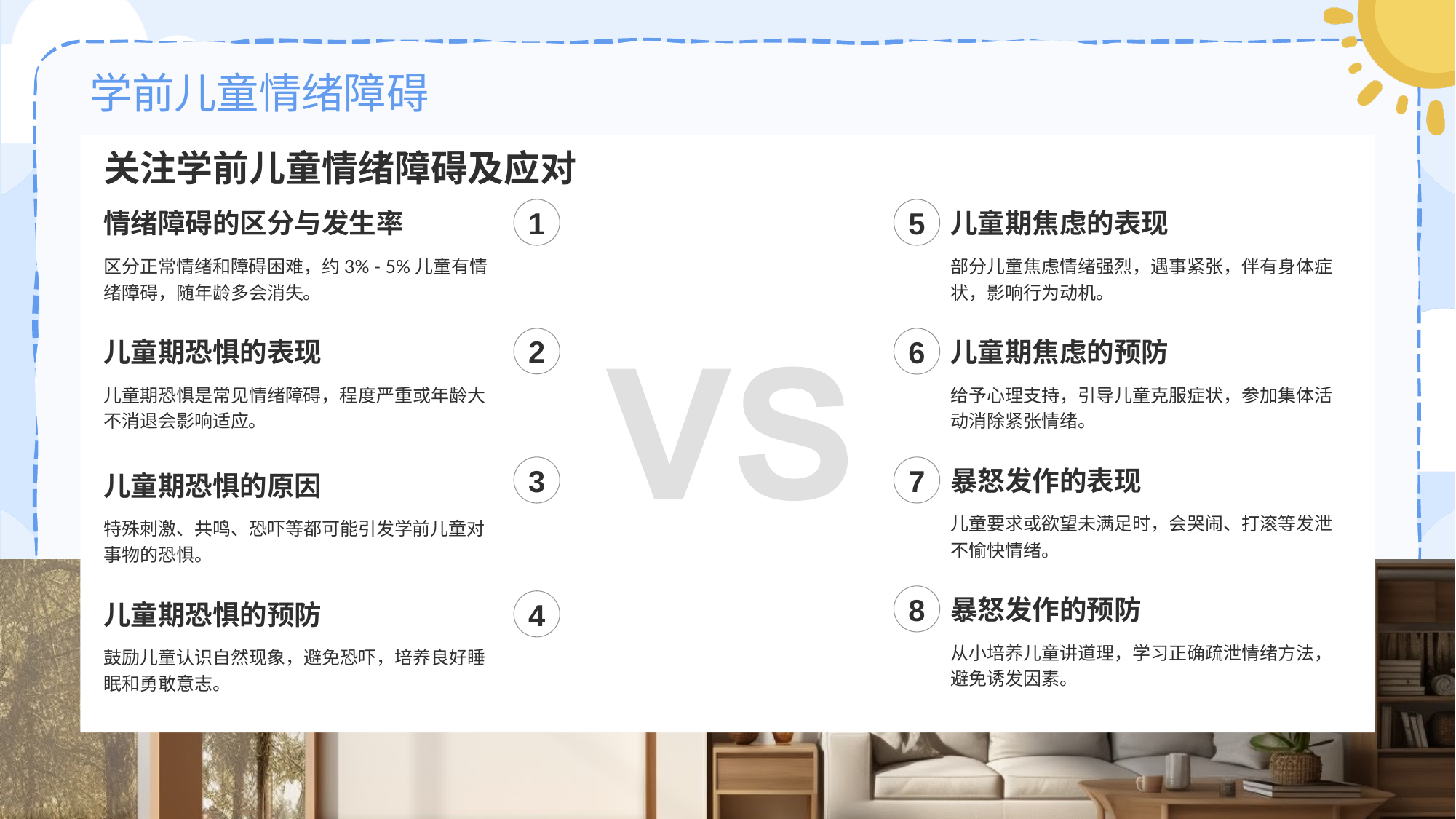

# 学前儿童情绪障碍

关注学前儿童情绪障碍及应对
情绪障碍的区分与发生率
1
区分正常情绪和障碍困难，约3% - 5%儿童有情绪障碍，随年龄多会消失。
儿童期焦虑的表现
5
部分儿童焦虑情绪强烈，遇事紧张，伴有身体症状，影响行为动机。
儿童期恐惧的表现
2
儿童期恐惧是常见情绪障碍，程度严重或年龄大不消退会影响适应。
6
儿童期焦虑的预防
给予心理支持，引导儿童克服症状，参加集体活动消除紧张情绪。

3
儿童期恐惧的原因
特殊刺激、共鸣、恐吓等都可能引发学前儿童对事物的恐惧。
7
暴怒发作的表现
儿童要求或欲望未满足时，会哭闹、打滚等发泄不愉快情绪。

8
暴怒发作的预防
从小培养儿童讲道理，学习正确疏泄情绪方法，避免诱发因素。
4
儿童期恐惧的预防
鼓励儿童认识自然现象，避免恐吓，培养良好睡眠和勇敢意志。